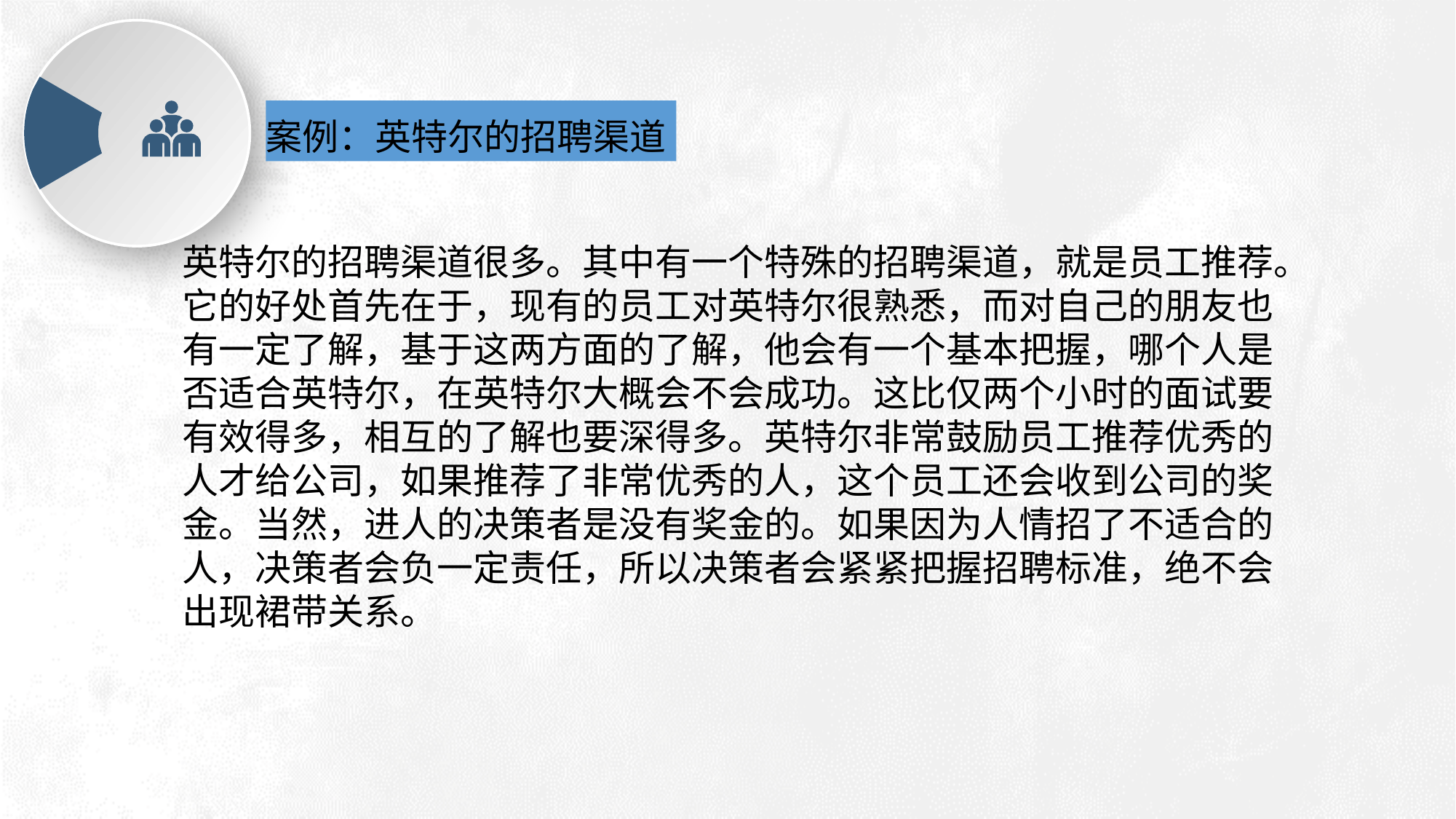

案例：英特尔的招聘渠道
e7d195523061f1c0deeec63e560781cfd59afb0ea006f2a87ABB68BF51EA6619813959095094C18C62A12F549504892A4AAA8C1554C6663626E05CA27F281A14E6983772AFC3FB97135759321DEA3D70CCCB10945EC5A0322096E752803368C2184698845E3CCD6DB7F651295A8E4F3FDC19EA64A2B4A4AC1434B55AAE41CF0BF61B375C23F3039959E085EE760725AA
英特尔的招聘渠道很多。其中有一个特殊的招聘渠道，就是员工推荐。它的好处首先在于，现有的员工对英特尔很熟悉，而对自己的朋友也有一定了解，基于这两方面的了解，他会有一个基本把握，哪个人是否适合英特尔，在英特尔大概会不会成功。这比仅两个小时的面试要有效得多，相互的了解也要深得多。英特尔非常鼓励员工推荐优秀的人才给公司，如果推荐了非常优秀的人，这个员工还会收到公司的奖金。当然，进人的决策者是没有奖金的。如果因为人情招了不适合的人，决策者会负一定责任，所以决策者会紧紧把握招聘标准，绝不会出现裙带关系。